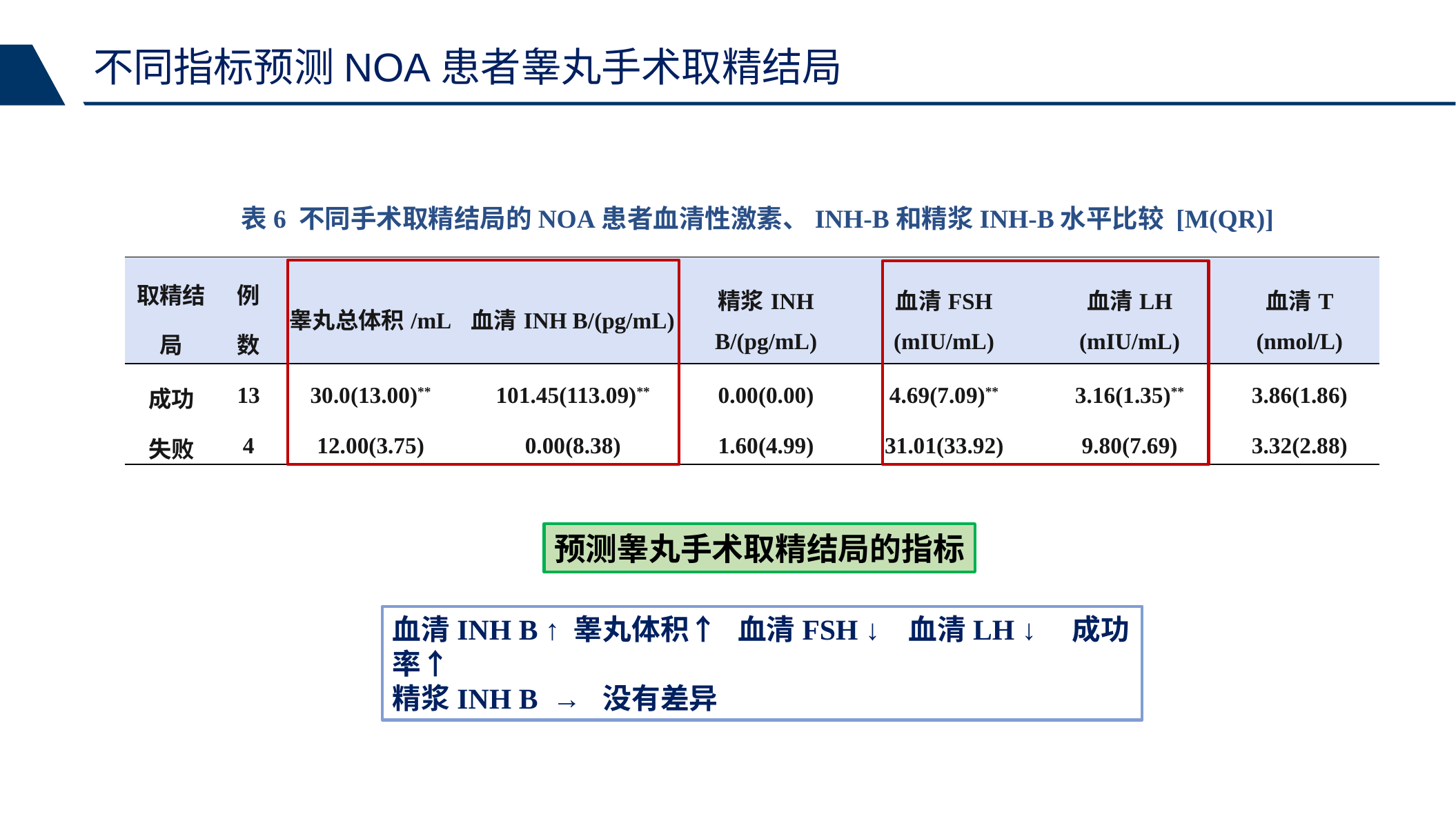

不同指标预测NOA患者睾丸手术取精结局

表6 不同手术取精结局的NOA患者血清性激素、INH-B和精浆INH-B水平比较 [M(QR)]
| 取精结局 | 例数 | 睾丸总体积/mL | 血清INH B/(pg/mL) | 精浆INH B/(pg/mL) | 血清FSH (mIU/mL) | 血清LH (mIU/mL) | 血清T (nmol/L) |
| --- | --- | --- | --- | --- | --- | --- | --- |
| 成功 | 13 | 30.0(13.00)\*\* | 101.45(113.09)\*\* | 0.00(0.00) | 4.69(7.09)\*\* | 3.16(1.35)\*\* | 3.86(1.86) |
| 失败 | 4 | 12.00(3.75) | 0.00(8.38) | 1.60(4.99) | 31.01(33.92) | 9.80(7.69) | 3.32(2.88) |

预测睾丸手术取精结局的指标
血清INH B ↑ 睾丸体积↑   血清FSH ↓   血清LH ↓    成功率↑
精浆INH B  →  没有差异